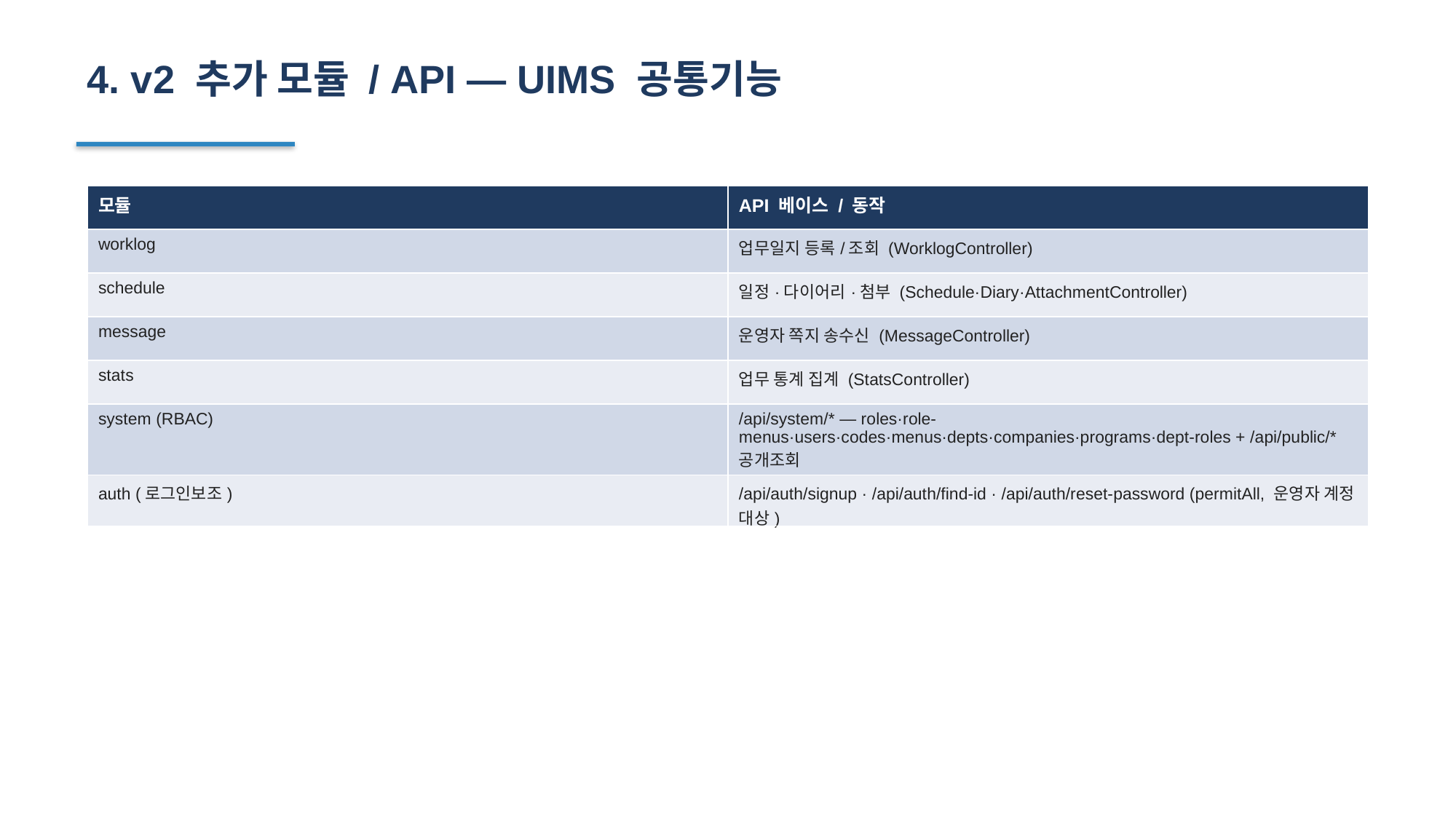

4. v2 추가 모듈 / API — UIMS 공통기능

| 모듈 | API 베이스 / 동작 |
| --- | --- |
| worklog | 업무일지 등록/조회 (WorklogController) |
| schedule | 일정·다이어리·첨부 (Schedule·Diary·AttachmentController) |
| message | 운영자 쪽지 송수신 (MessageController) |
| stats | 업무 통계 집계 (StatsController) |
| system (RBAC) | /api/system/\* — roles·role-menus·users·codes·menus·depts·companies·programs·dept-roles + /api/public/\* 공개조회 |
| auth (로그인보조) | /api/auth/signup · /api/auth/find-id · /api/auth/reset-password (permitAll, 운영자 계정 대상) |